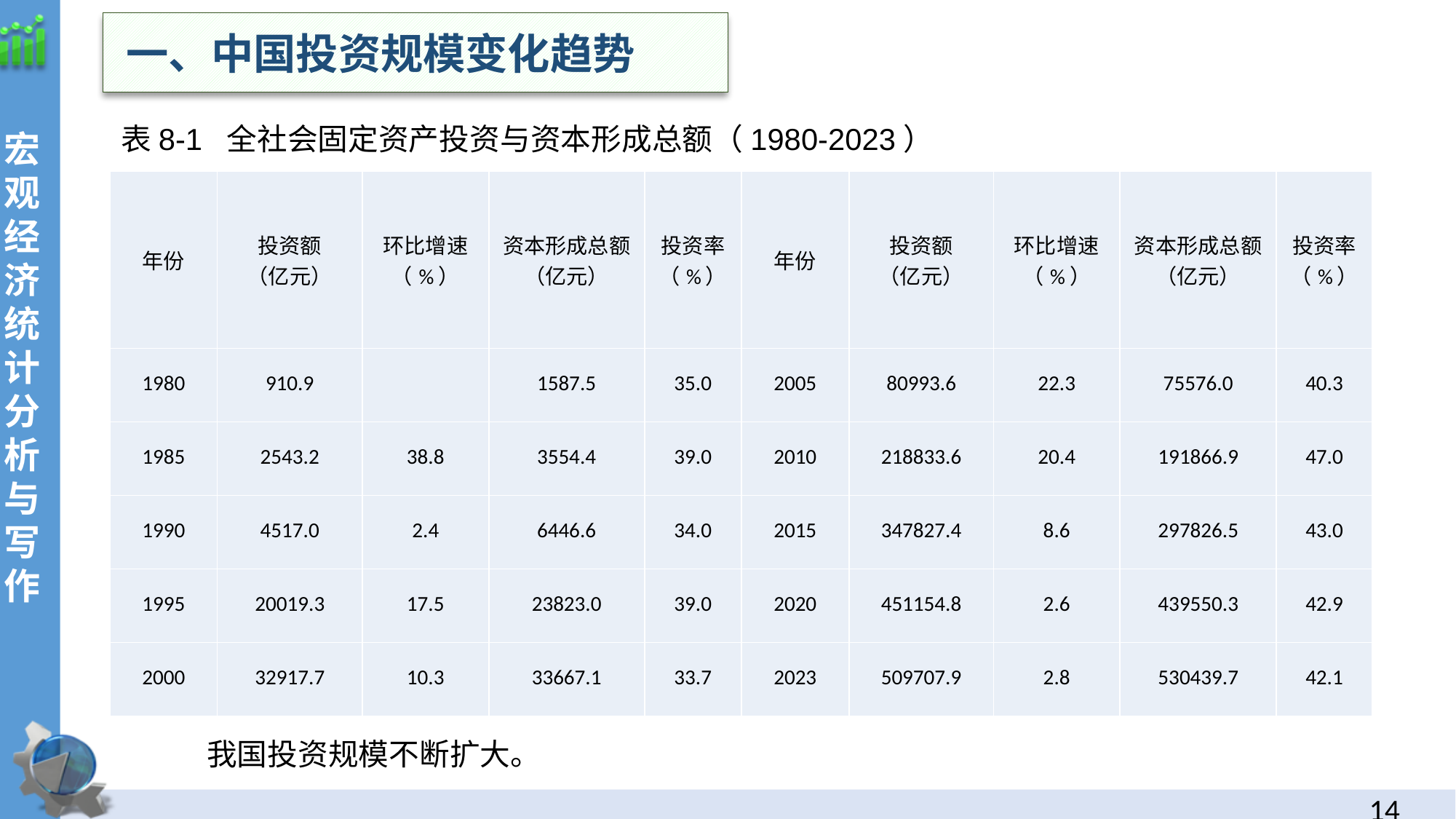

一、中国投资规模变化趋势
表8-1  全社会固定资产投资与资本形成总额（1980-2023）

| 年份 | 投资额 （亿元） | 环比增速（%） | 资本形成总额（亿元） | 投资率 （%） | 年份 | 投资额 （亿元） | 环比增速（%） | 资本形成总额（亿元） | 投资率 （%） |
| --- | --- | --- | --- | --- | --- | --- | --- | --- | --- |
| 1980 | 910.9 |  | 1587.5 | 35.0 | 2005 | 80993.6 | 22.3 | 75576.0 | 40.3 |
| 1985 | 2543.2 | 38.8 | 3554.4 | 39.0 | 2010 | 218833.6 | 20.4 | 191866.9 | 47.0 |
| 1990 | 4517.0 | 2.4 | 6446.6 | 34.0 | 2015 | 347827.4 | 8.6 | 297826.5 | 43.0 |
| 1995 | 20019.3 | 17.5 | 23823.0 | 39.0 | 2020 | 451154.8 | 2.6 | 439550.3 | 42.9 |
| 2000 | 32917.7 | 10.3 | 33667.1 | 33.7 | 2023 | 509707.9 | 2.8 | 530439.7 | 42.1 |
我国投资规模不断扩大。
14